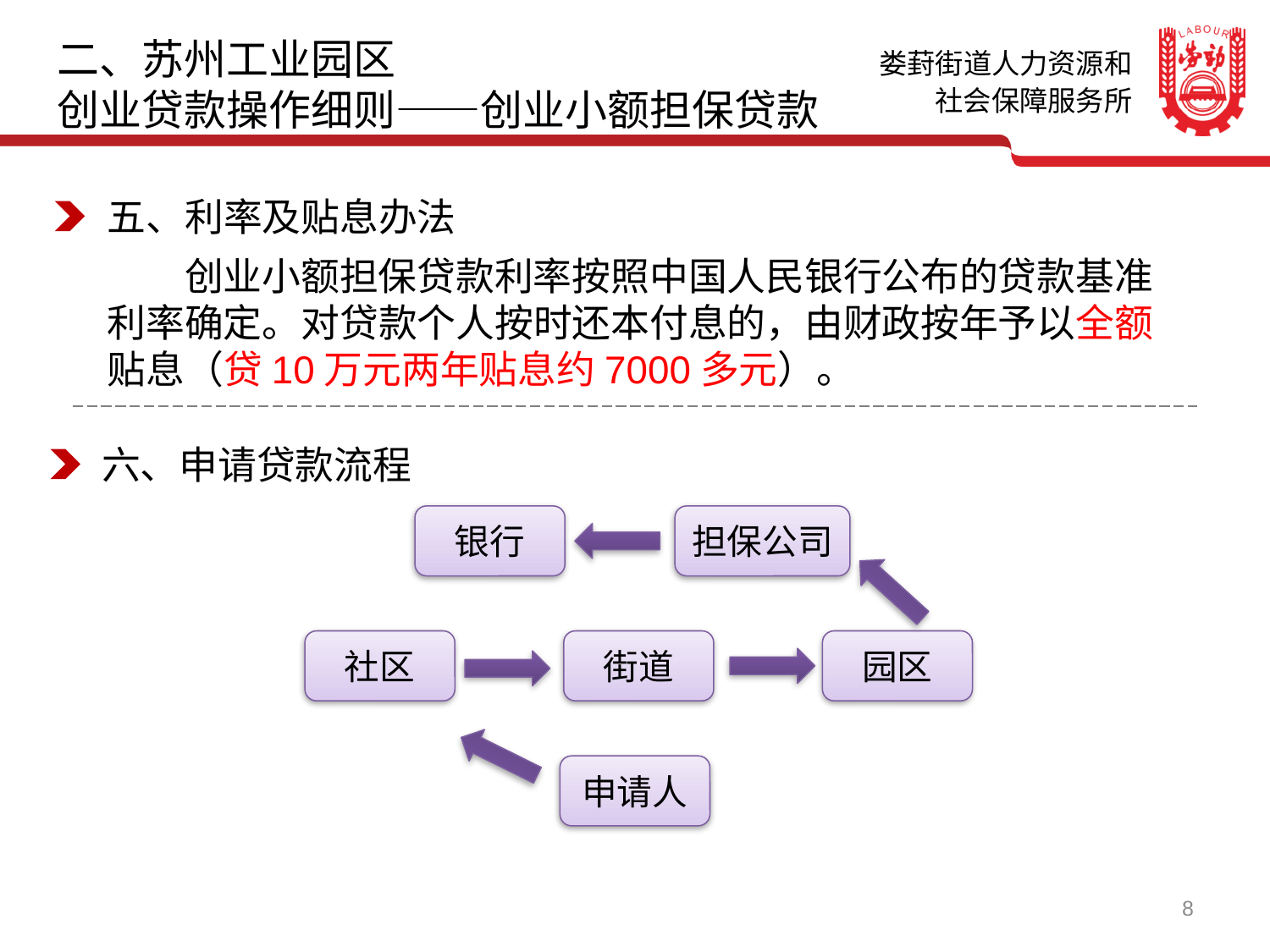

二、苏州工业园区
创业贷款操作细则——创业小额担保贷款
五、利率及贴息办法

　　创业小额担保贷款利率按照中国人民银行公布的贷款基准利率确定。对贷款个人按时还本付息的，由财政按年予以全额贴息（贷10万元两年贴息约7000多元）。
六、申请贷款流程

银行
担保公司

社区
街道
园区

申请人
8